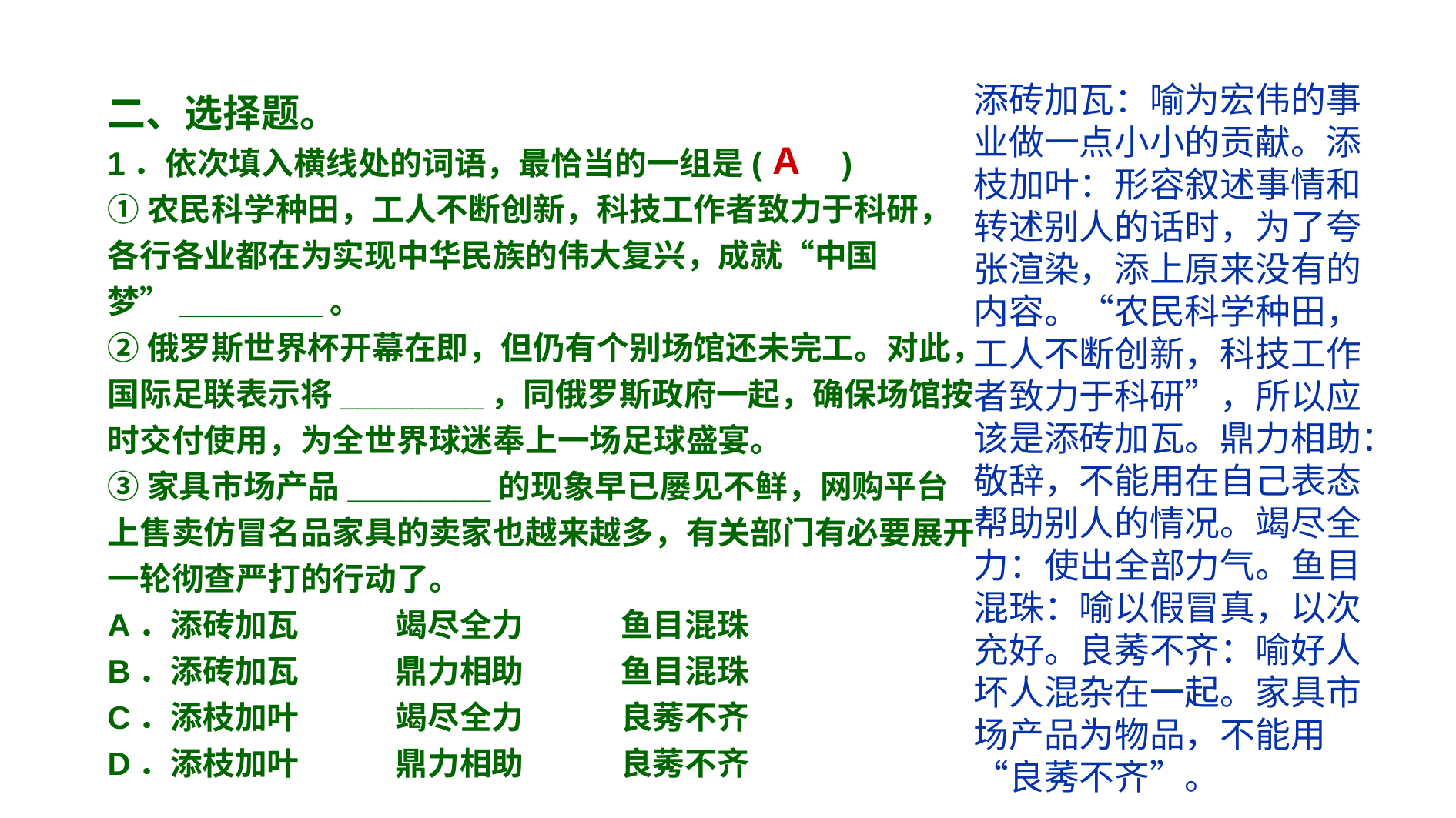

添砖加瓦：喻为宏伟的事业做一点小小的贡献。添枝加叶：形容叙述事情和转述别人的话时，为了夸张渲染，添上原来没有的内容。“农民科学种田，工人不断创新，科技工作者致力于科研”，所以应该是添砖加瓦。鼎力相助：敬辞，不能用在自己表态帮助别人的情况。竭尽全力：使出全部力气。鱼目混珠：喻以假冒真，以次充好。良莠不齐：喻好人坏人混杂在一起。家具市场产品为物品，不能用“良莠不齐”。
二、选择题。
1．依次填入横线处的词语，最恰当的一组是(　　)
①农民科学种田，工人不断创新，科技工作者致力于科研，各行各业都在为实现中华民族的伟大复兴，成就“中国梦”________。
②俄罗斯世界杯开幕在即，但仍有个别场馆还未完工。对此，国际足联表示将________，同俄罗斯政府一起，确保场馆按时交付使用，为全世界球迷奉上一场足球盛宴。
③家具市场产品________的现象早已屡见不鲜，网购平台上售卖仿冒名品家具的卖家也越来越多，有关部门有必要展开一轮彻查严打的行动了。
A．添砖加瓦　　　竭尽全力　　　鱼目混珠
B．添砖加瓦　　　鼎力相助　　　鱼目混珠
C．添枝加叶　　　竭尽全力　　　良莠不齐
D．添枝加叶　　　鼎力相助　　　良莠不齐
A